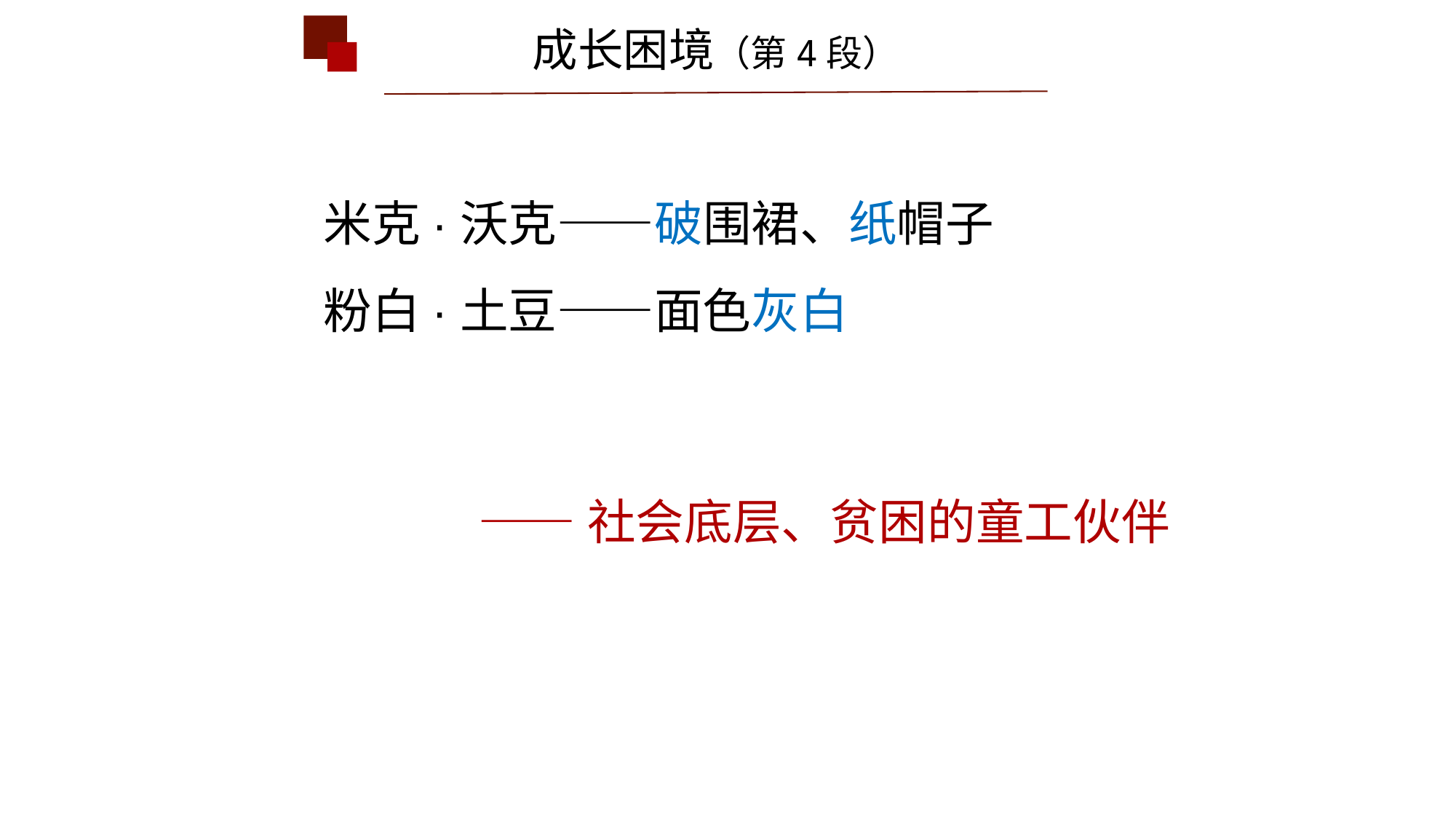

成长困境（第4段）

米克·沃克——破围裙、纸帽子
粉白·土豆——面色灰白
——社会底层、贫困的童工伙伴